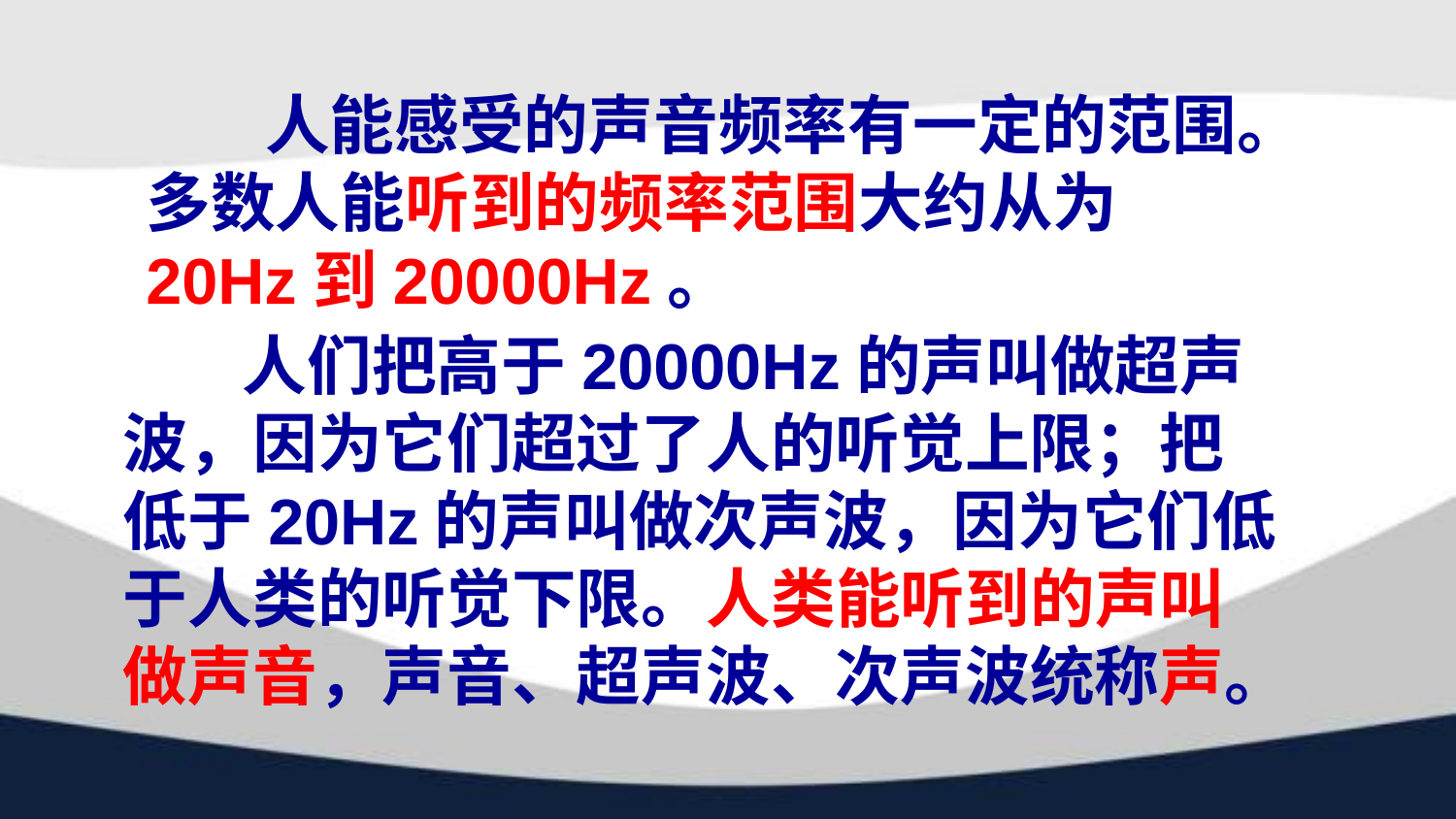

人能感受的声音频率有一定的范围。多数人能听到的频率范围大约从为20Hz到20000Hz。
       人们把高于20000Hz的声叫做超声波，因为它们超过了人的听觉上限；把低于20Hz的声叫做次声波，因为它们低于人类的听觉下限。人类能听到的声叫做声音，声音、超声波、次声波统称声。